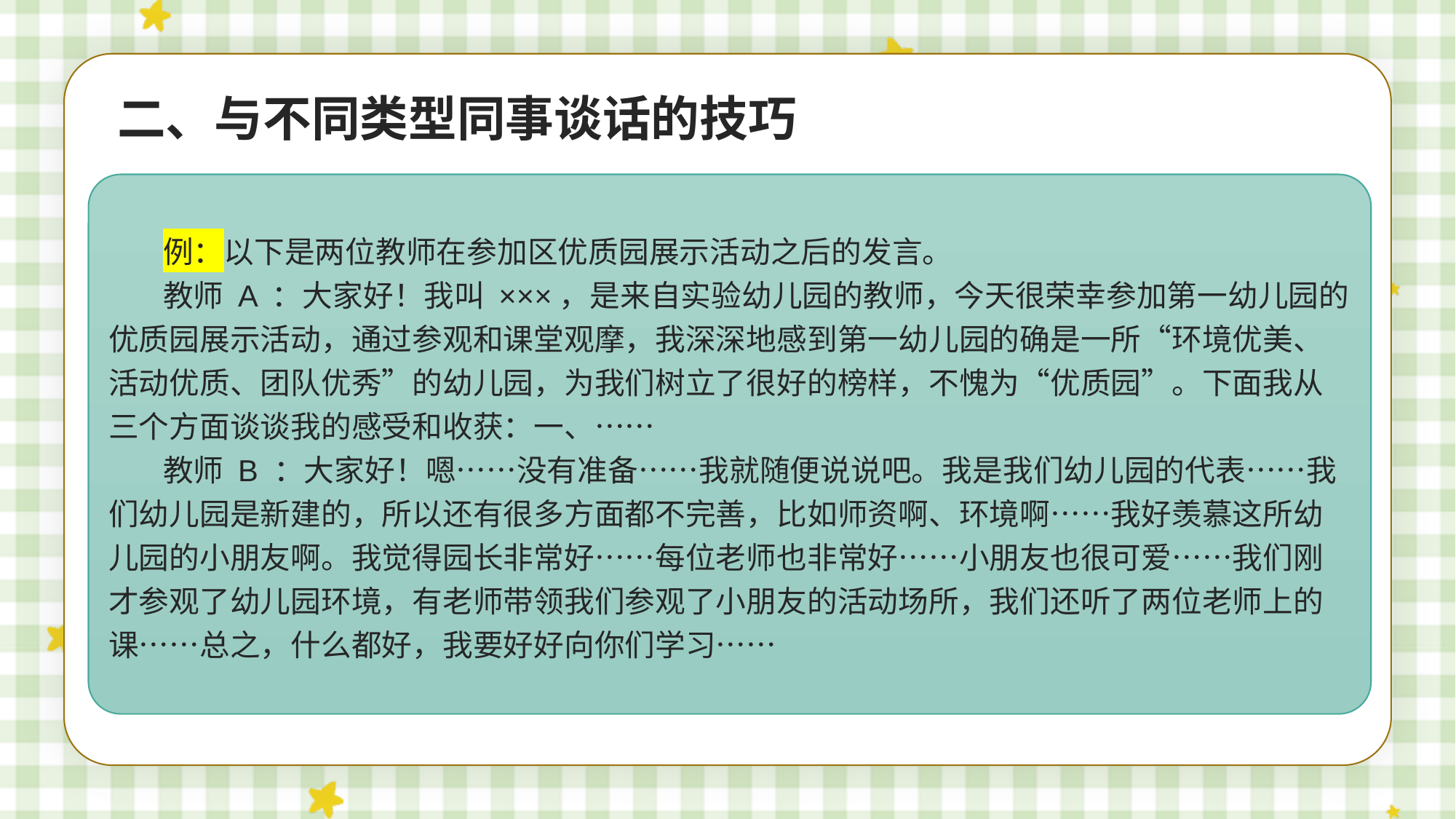

二、与不同类型同事谈话的技巧
例：以下是两位教师在参加区优质园展示活动之后的发言。
教师 A ：大家好！我叫 ×××，是来自实验幼儿园的教师，今天很荣幸参加第一幼儿园的优质园展示活动，通过参观和课堂观摩，我深深地感到第一幼儿园的确是一所“环境优美、活动优质、团队优秀”的幼儿园，为我们树立了很好的榜样，不愧为“优质园”。下面我从三个方面谈谈我的感受和收获：一、……
教师 B ：大家好！嗯……没有准备……我就随便说说吧。我是我们幼儿园的代表……我们幼儿园是新建的，所以还有很多方面都不完善，比如师资啊、环境啊……我好羡慕这所幼儿园的小朋友啊。我觉得园长非常好……每位老师也非常好……小朋友也很可爱……我们刚才参观了幼儿园环境，有老师带领我们参观了小朋友的活动场所，我们还听了两位老师上的课……总之，什么都好，我要好好向你们学习……